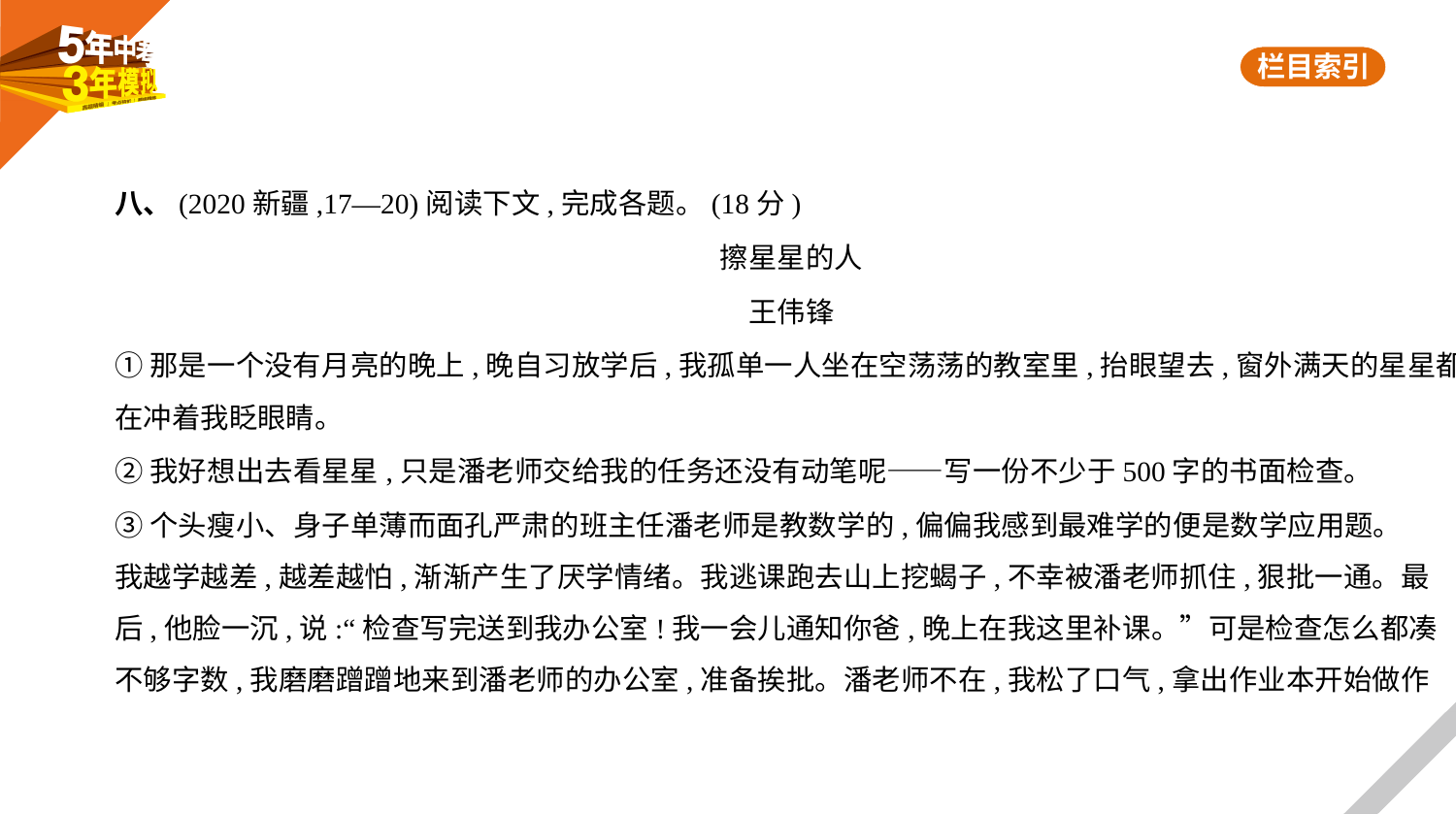

八、(2020新疆,17—20)阅读下文,完成各题。(18分)
擦星星的人
王伟锋
①那是一个没有月亮的晚上,晚自习放学后,我孤单一人坐在空荡荡的教室里,抬眼望去,窗外满天的星星都
在冲着我眨眼睛。
②我好想出去看星星,只是潘老师交给我的任务还没有动笔呢——写一份不少于500字的书面检查。
③个头瘦小、身子单薄而面孔严肃的班主任潘老师是教数学的,偏偏我感到最难学的便是数学应用题。
我越学越差,越差越怕,渐渐产生了厌学情绪。我逃课跑去山上挖蝎子,不幸被潘老师抓住,狠批一通。最
后,他脸一沉,说:“检查写完送到我办公室!我一会儿通知你爸,晚上在我这里补课。”可是检查怎么都凑
不够字数,我磨磨蹭蹭地来到潘老师的办公室,准备挨批。潘老师不在,我松了口气,拿出作业本开始做作